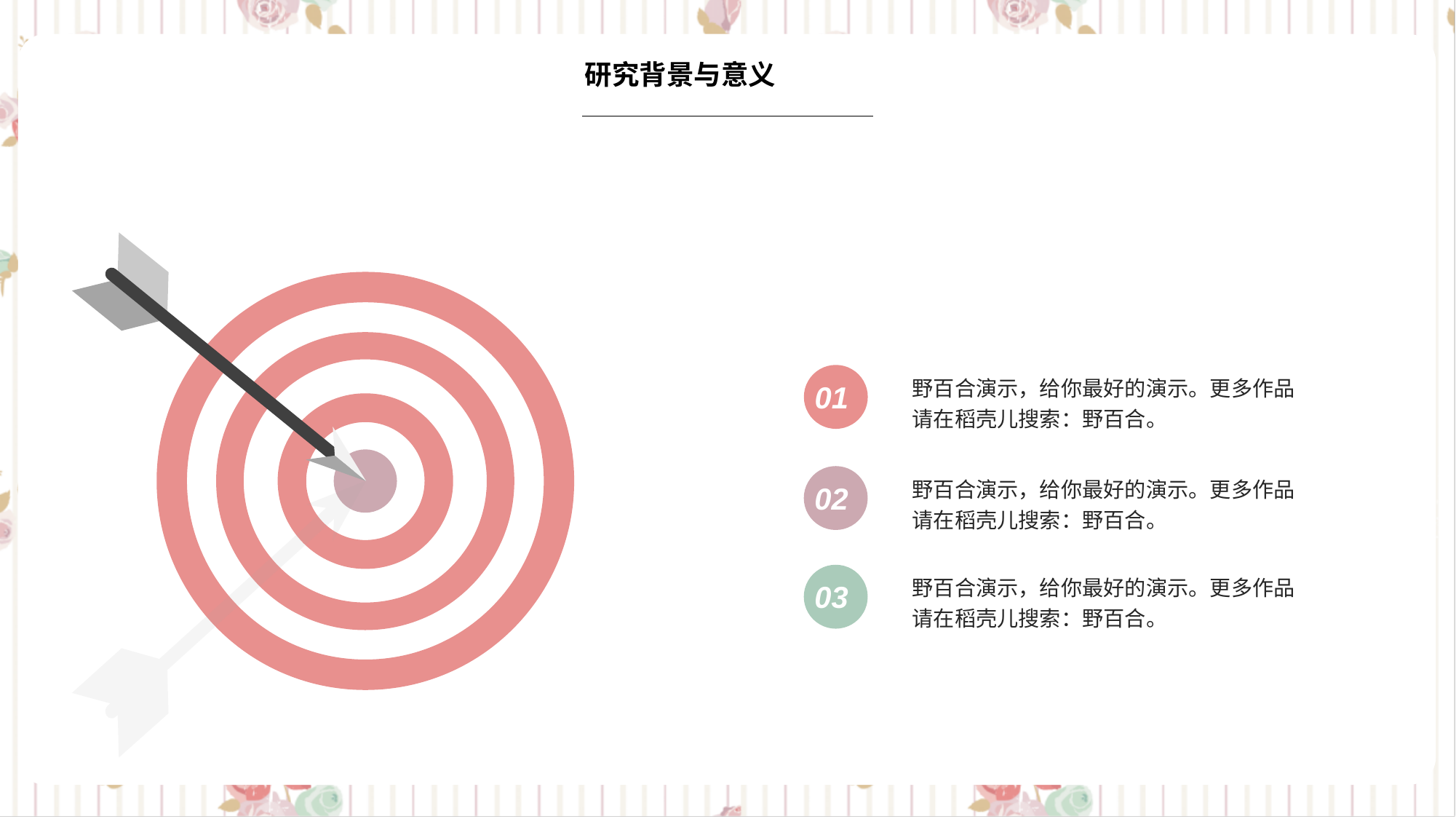

研究背景与意义

01
野百合演示，给你最好的演示。更多作品请在稻壳儿搜索：野百合。

02
野百合演示，给你最好的演示。更多作品请在稻壳儿搜索：野百合。

野百合演示，给你最好的演示。更多作品请在稻壳儿搜索：野百合。

03